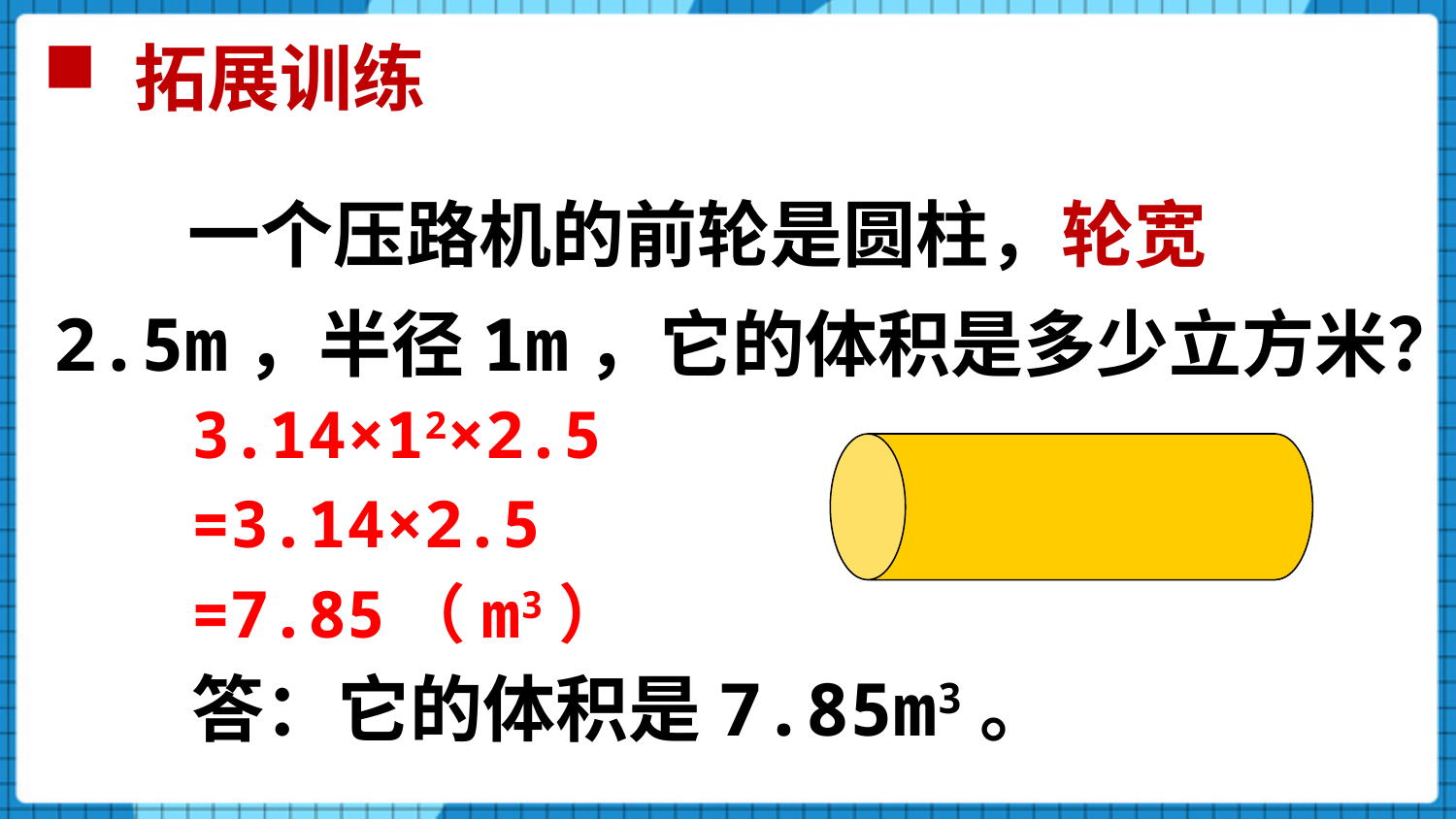

# 拓展训练
     一个压路机的前轮是圆柱，轮宽2.5m，半径1m，它的体积是多少立方米？

3.14×12×2.5
=3.14×2.5
=7.85（m3）
答：它的体积是7.85m3。